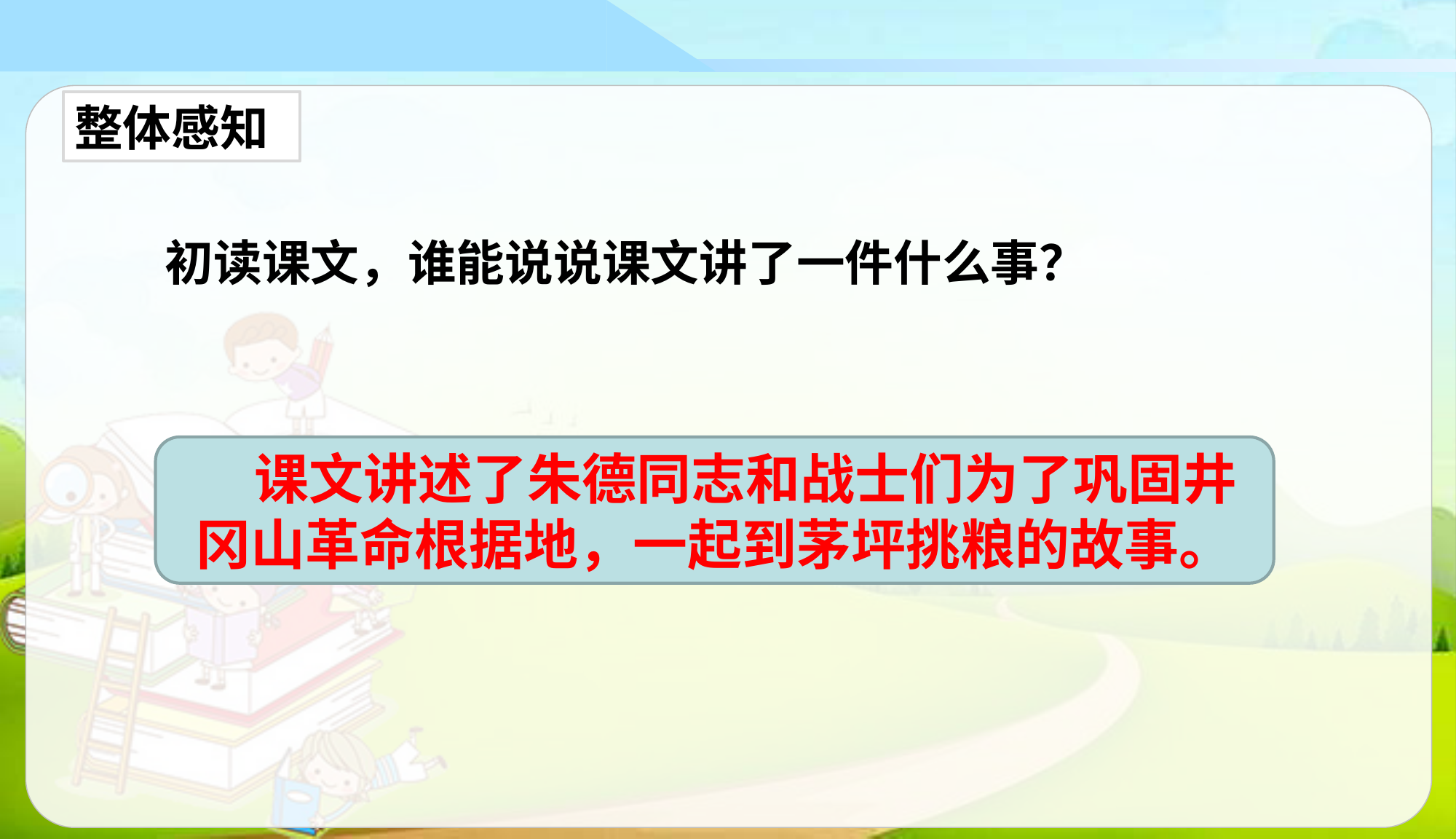

整体感知
初读课文，谁能说说课文讲了一件什么事？
    课文讲述了朱德同志和战士们为了巩固井冈山革命根据地，一起到茅坪挑粮的故事。